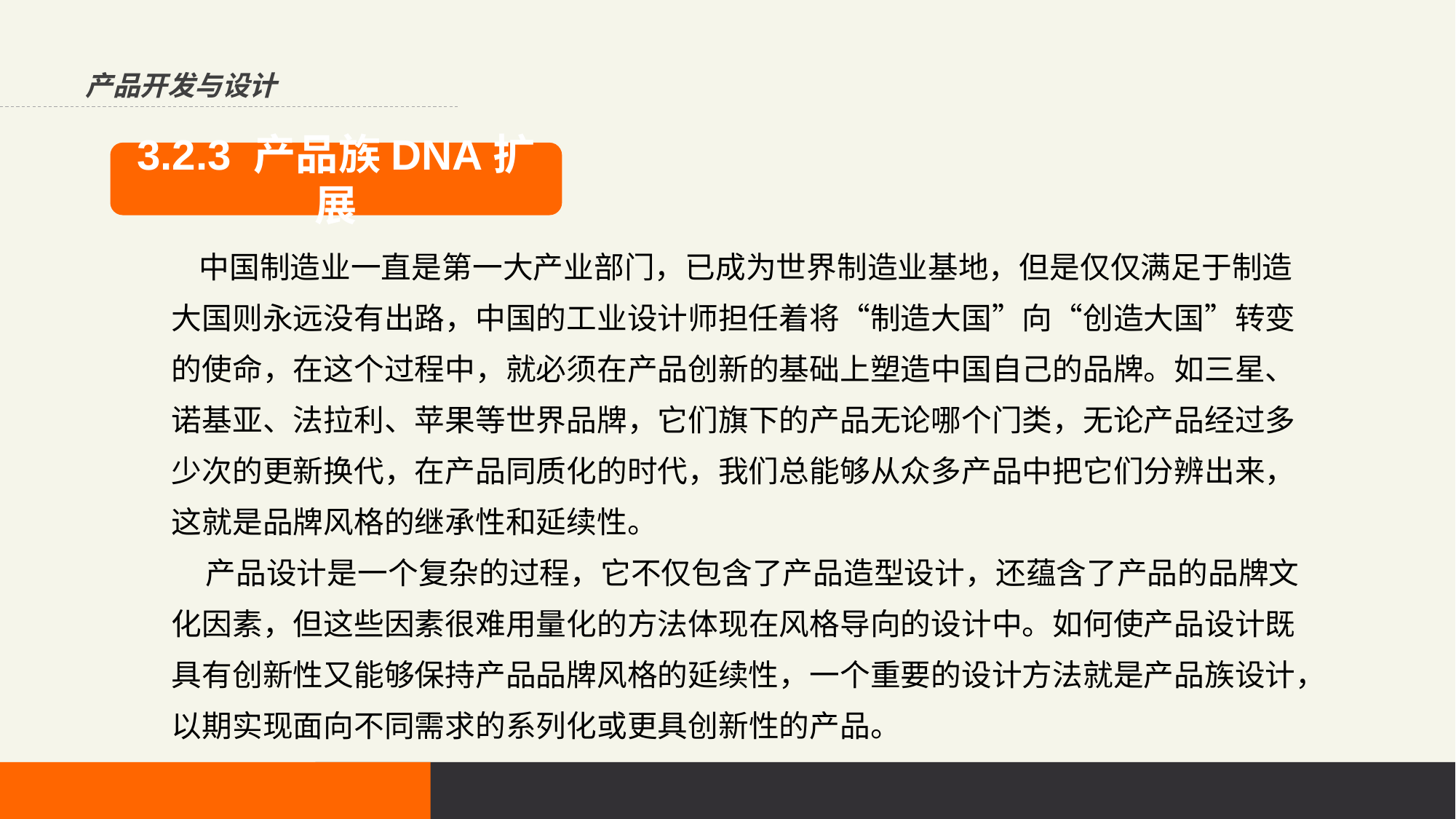

产品开发与设计
3.2.3 产品族DNA扩展
   中国制造业一直是第一大产业部门，已成为世界制造业基地，但是仅仅满足于制造大国则永远没有出路，中国的工业设计师担任着将“制造大国”向“创造大国”转变的使命，在这个过程中，就必须在产品创新的基础上塑造中国自己的品牌。如三星、诺基亚、法拉利、苹果等世界品牌，它们旗下的产品无论哪个门类，无论产品经过多少次的更新换代，在产品同质化的时代，我们总能够从众多产品中把它们分辨出来，这就是品牌风格的继承性和延续性。
    产品设计是一个复杂的过程，它不仅包含了产品造型设计，还蕴含了产品的品牌文化因素，但这些因素很难用量化的方法体现在风格导向的设计中。如何使产品设计既具有创新性又能够保持产品品牌风格的延续性，一个重要的设计方法就是产品族设计，以期实现面向不同需求的系列化或更具创新性的产品。